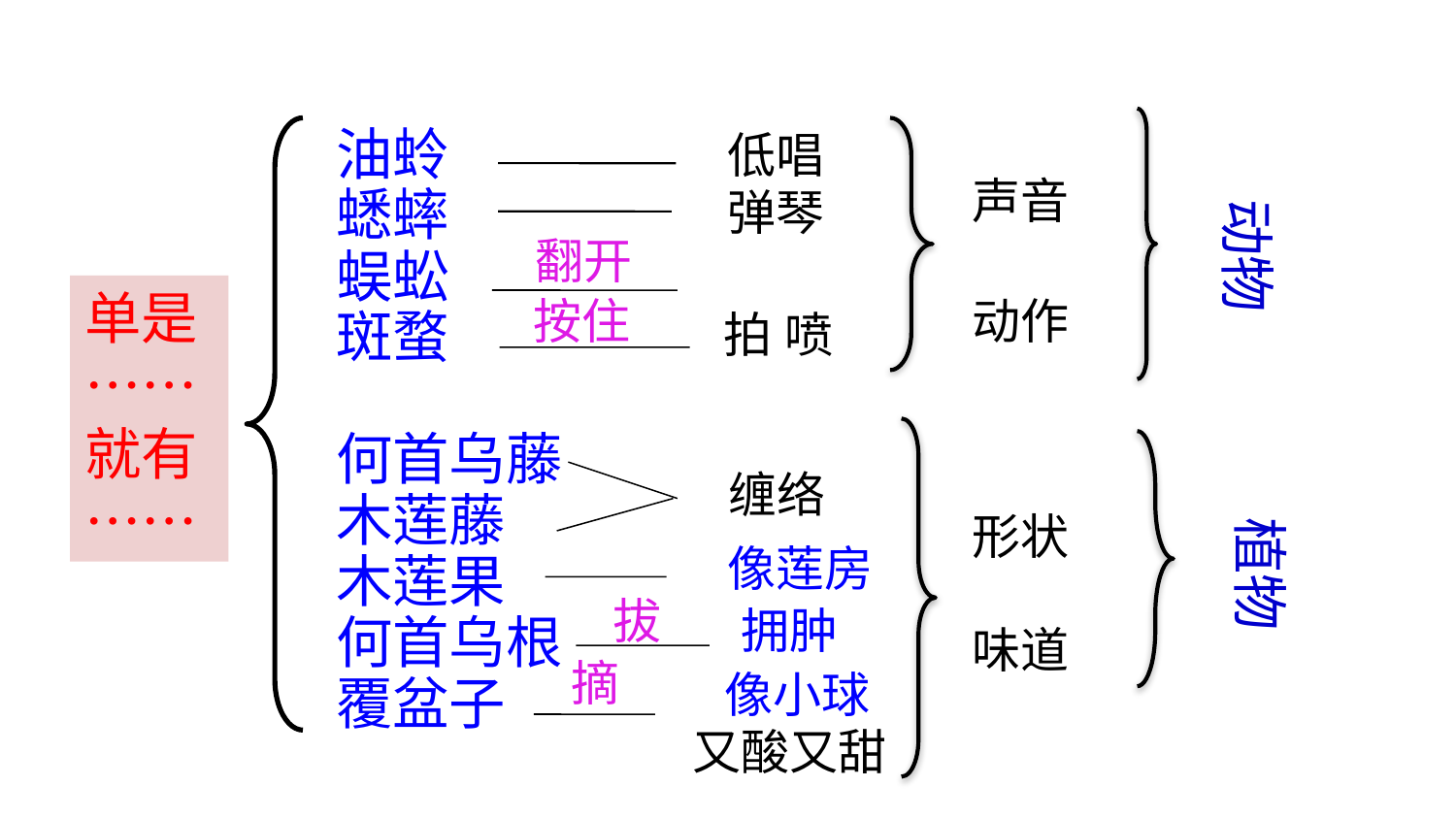

低唱

油蛉
蟋蟀
蜈蚣
斑蝥

何首乌藤
木莲藤
木莲果
何首乌根
覆盆子

声音
弹琴
动物

翻开
单是……
就有……
按住
动作

喷
拍

缠络

形状

植物
像莲房

拔
拥肿
味道

摘
像小球

又酸又甜